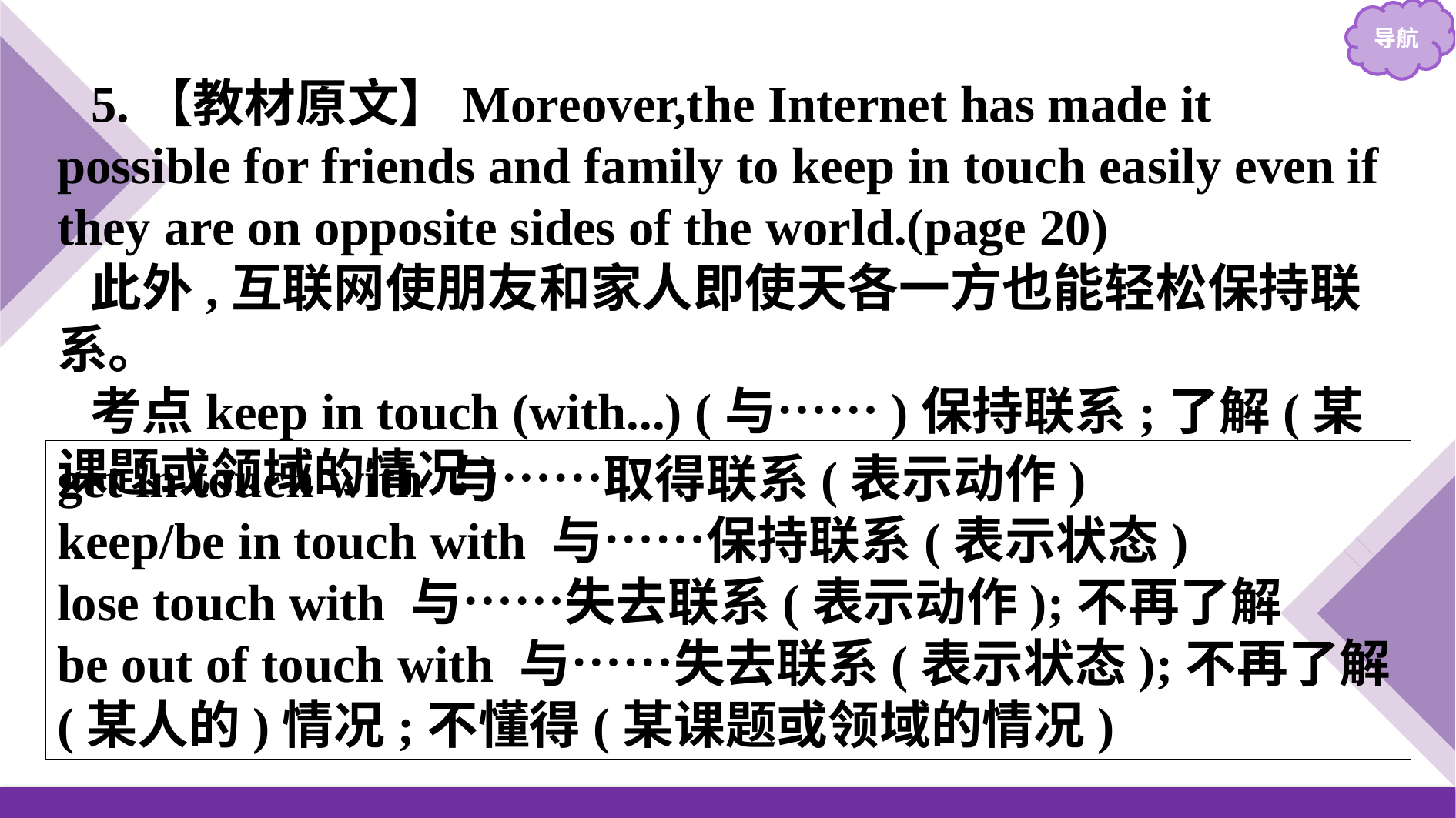

5.【教材原文】Moreover,the Internet has made it possible for friends and family to keep in touch easily even if they are on opposite sides of the world.(page 20)
此外,互联网使朋友和家人即使天各一方也能轻松保持联系。
考点keep in touch (with...) (与……)保持联系;了解(某课题或领域的情况)
get in touch with 与……取得联系(表示动作)
keep/be in touch with 与……保持联系(表示状态)
lose touch with 与……失去联系(表示动作);不再了解
be out of touch with 与……失去联系(表示状态);不再了解(某人的)情况;不懂得(某课题或领域的情况)